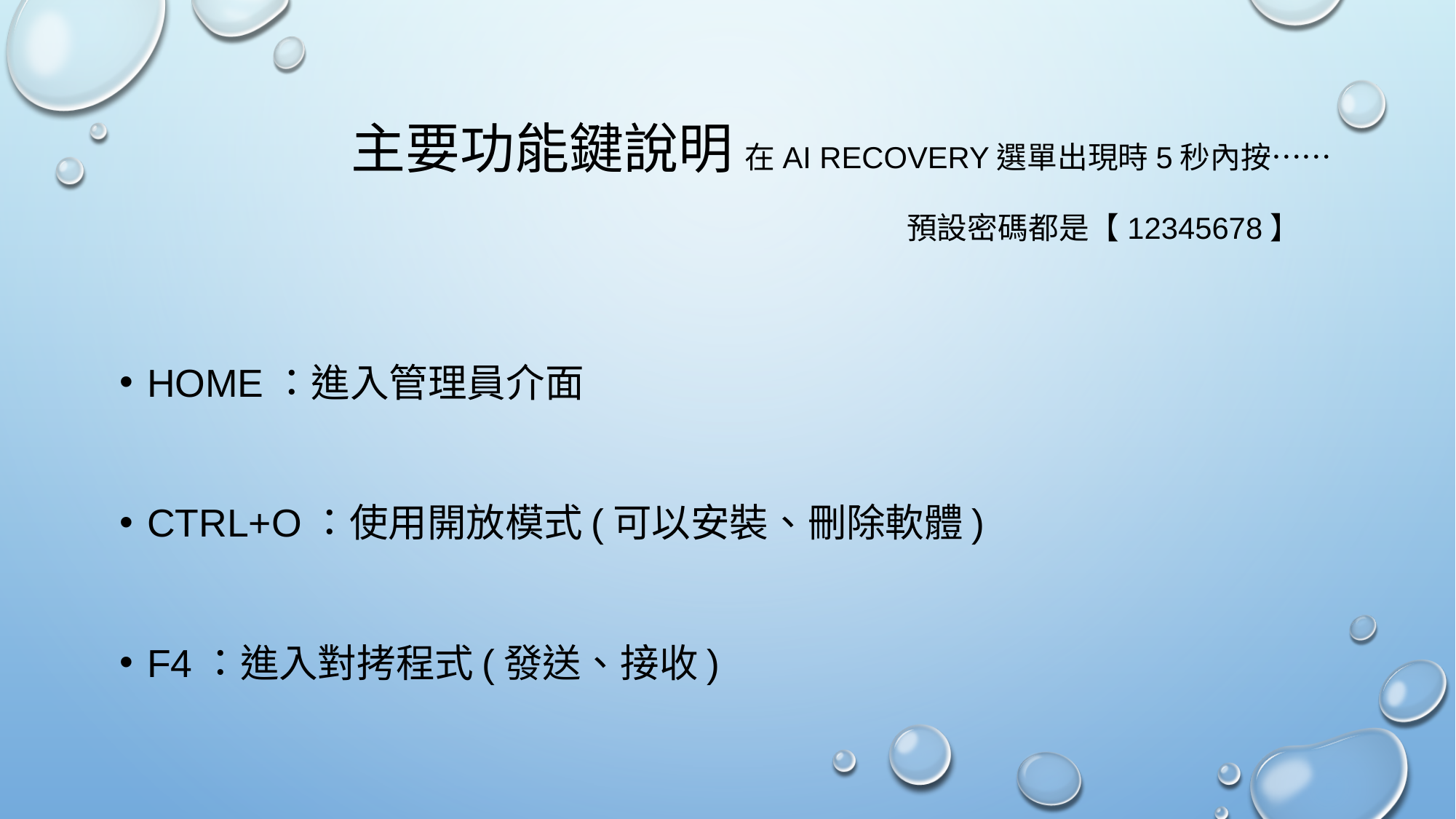

# 主要功能鍵說明 在AI RECOVERY選單出現時5秒內按…… 預設密碼都是【12345678】

HOME：進入管理員介面

Ctrl+O：使用開放模式(可以安裝、刪除軟體)

F4：進入對拷程式(發送、接收)